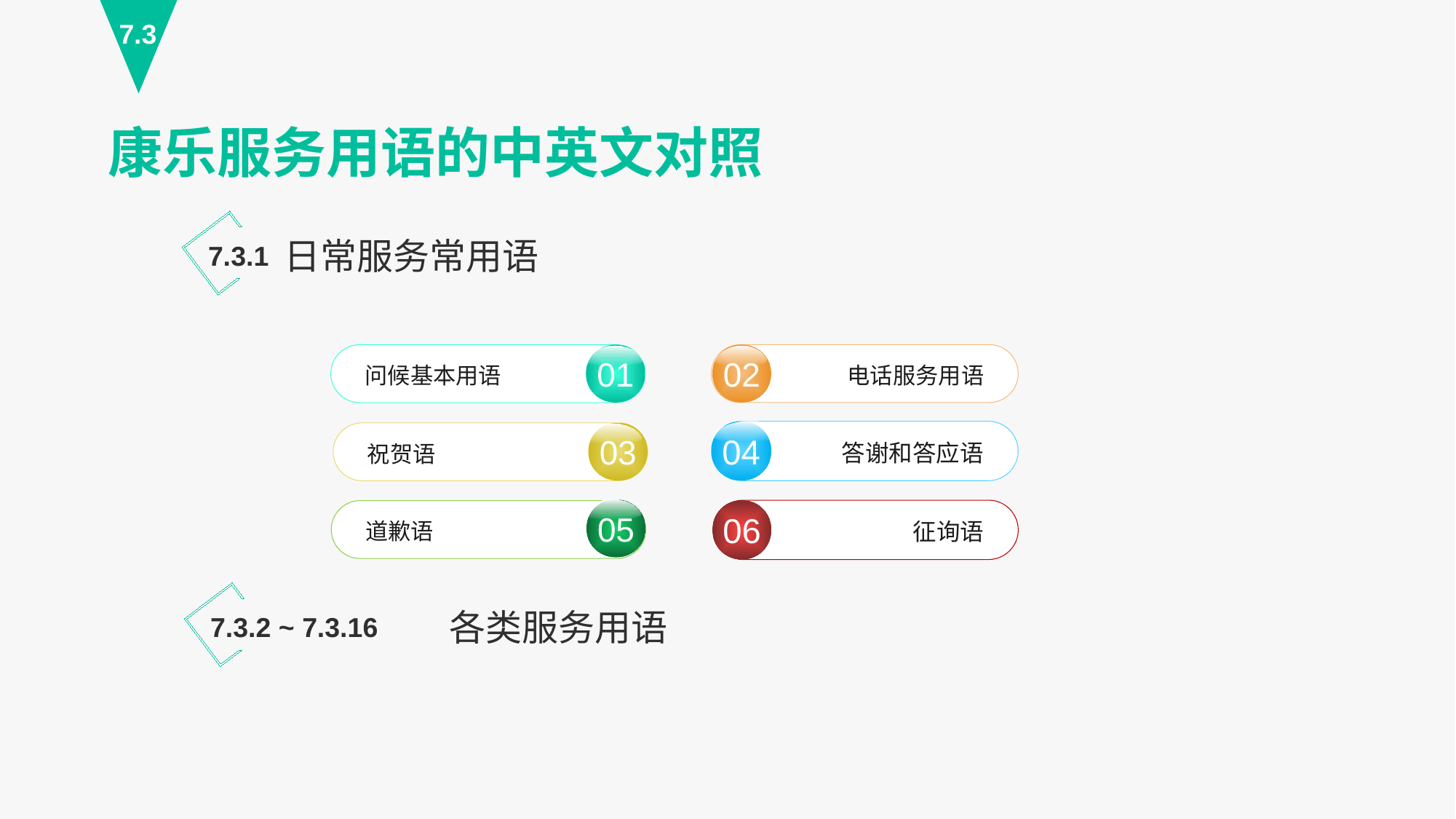

7.3
康乐服务用语的中英文对照

日常服务常用语
7.3.1

02
电话服务用语

01
问候基本用语

04
答谢和答应语
征询语
06

03
祝贺语

05
道歉语

各类服务用语
7.3.2 ~ 7.3.16